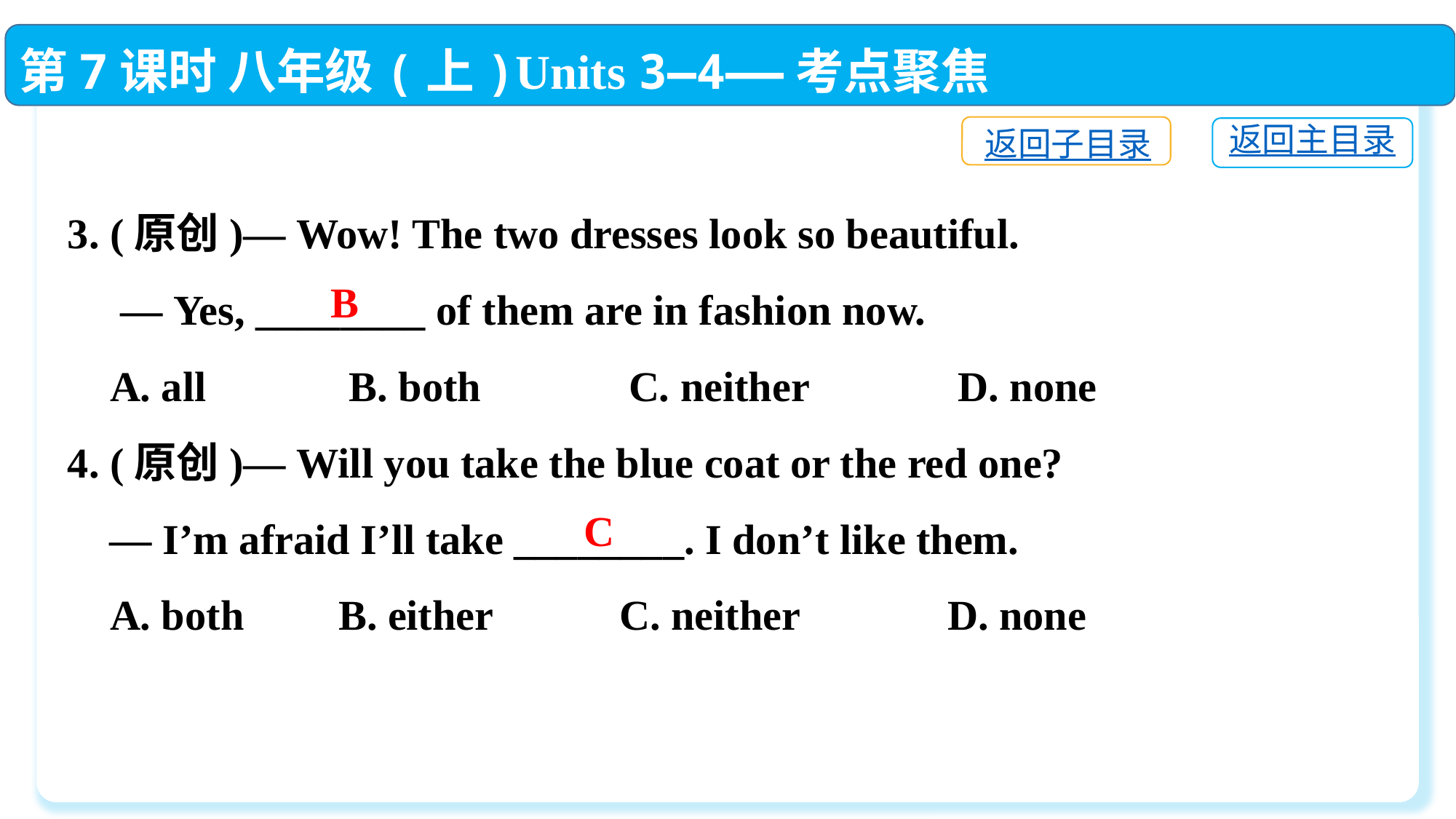

第7课时 八年级(上)Units 3—4——考点聚焦

返回子目录
返回主目录
3. (原创)— Wow! The two dresses look so beautiful.
     — Yes, ________ of them are in fashion now.
    A. all	      B. both              C. neither	            D. none
4. (原创)— Will you take the blue coat or the red one?
    — I’m afraid I’ll take ________. I don’t like them.
    A. both	     B. either            C. neither	           D. none

B
C